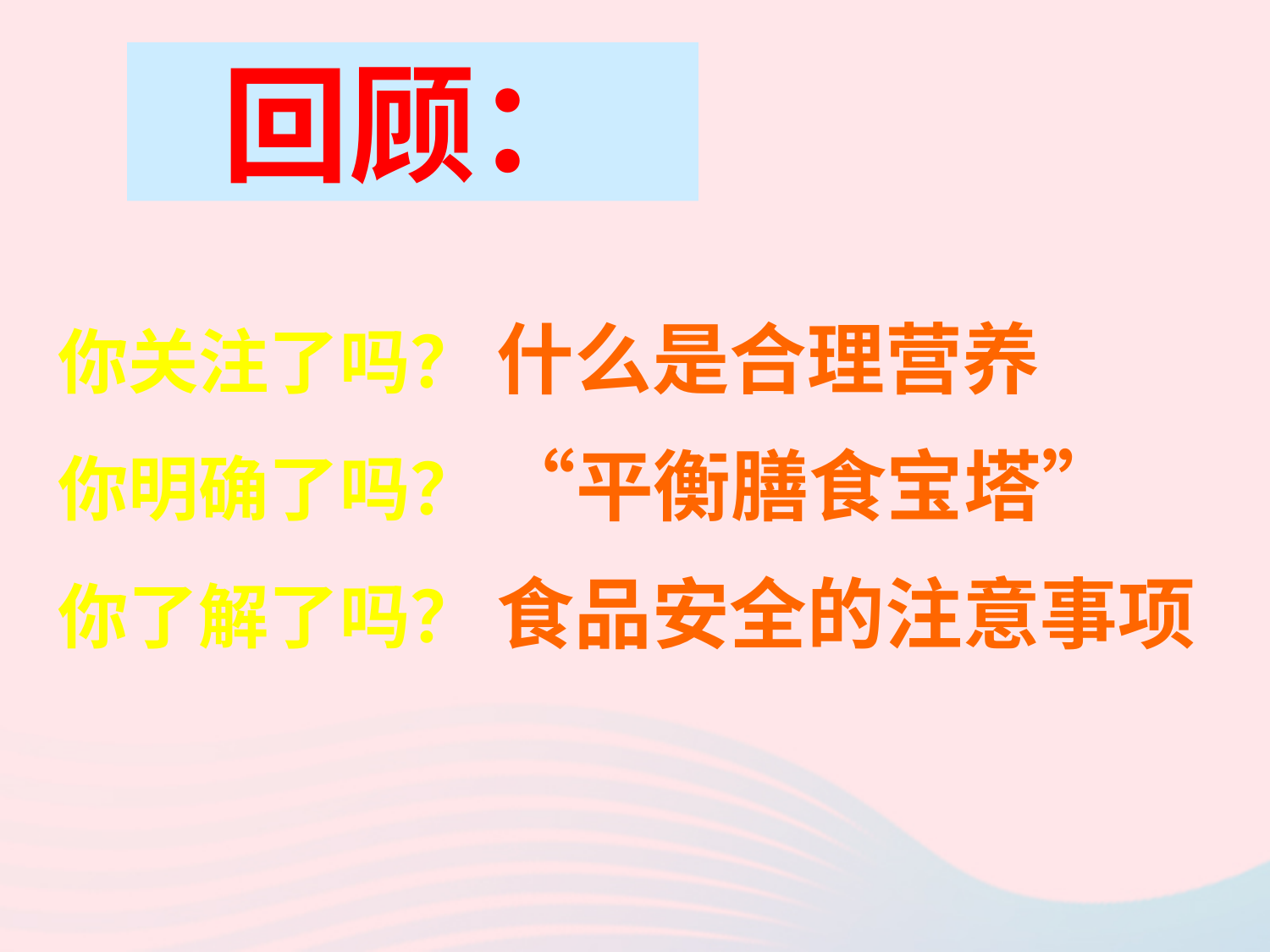

# 回顾：
你关注了吗？ 什么是合理营养
你明确了吗？ “平衡膳食宝塔”
你了解了吗？ 食品安全的注意事项